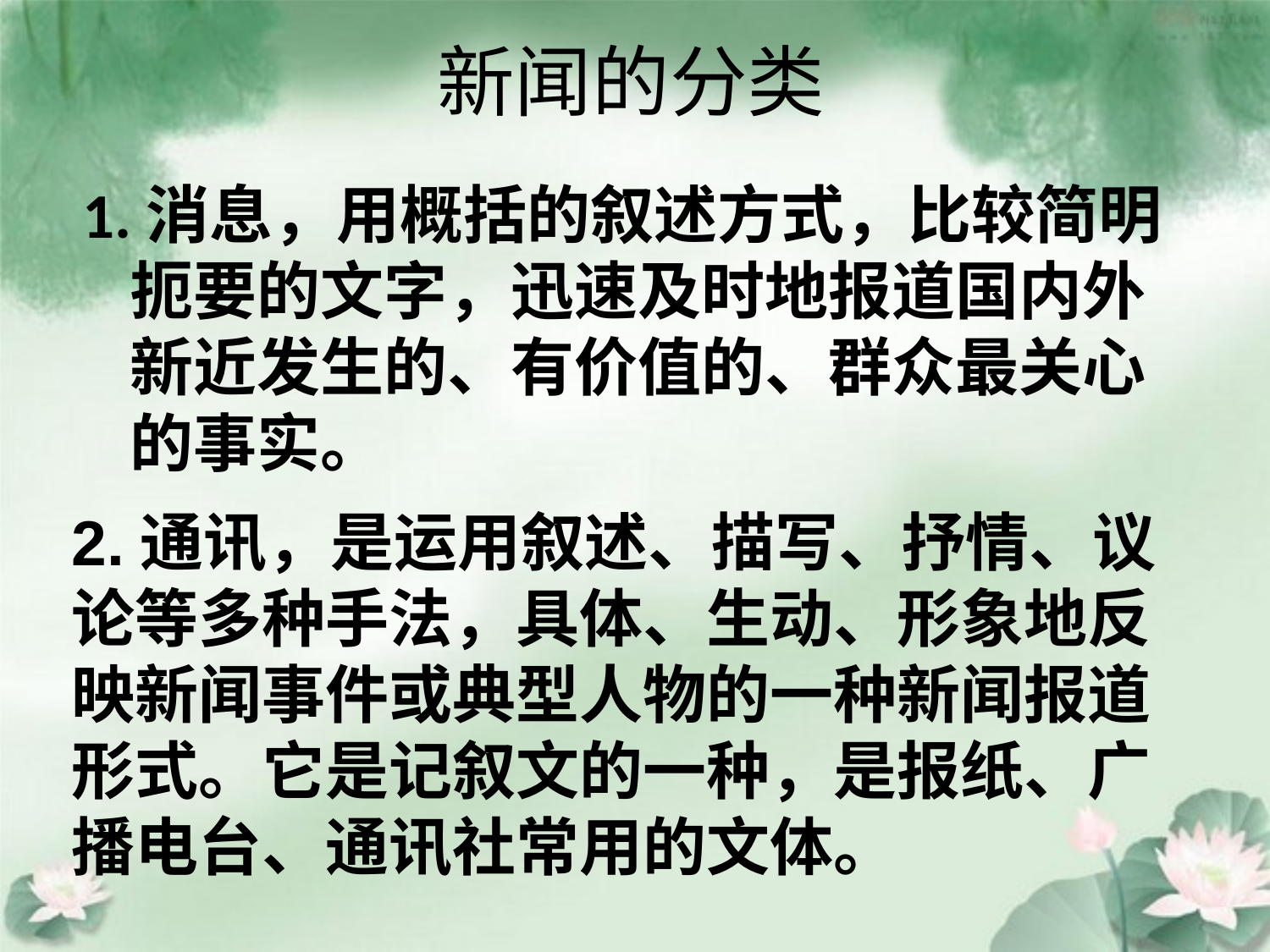

# 新闻的分类
1.消息，用概括的叙述方式，比较简明扼要的文字，迅速及时地报道国内外新近发生的、有价值的、群众最关心的事实。
2.通讯，是运用叙述、描写、抒情、议论等多种手法，具体、生动、形象地反映新闻事件或典型人物的一种新闻报道形式。它是记叙文的一种，是报纸、广播电台、通讯社常用的文体。